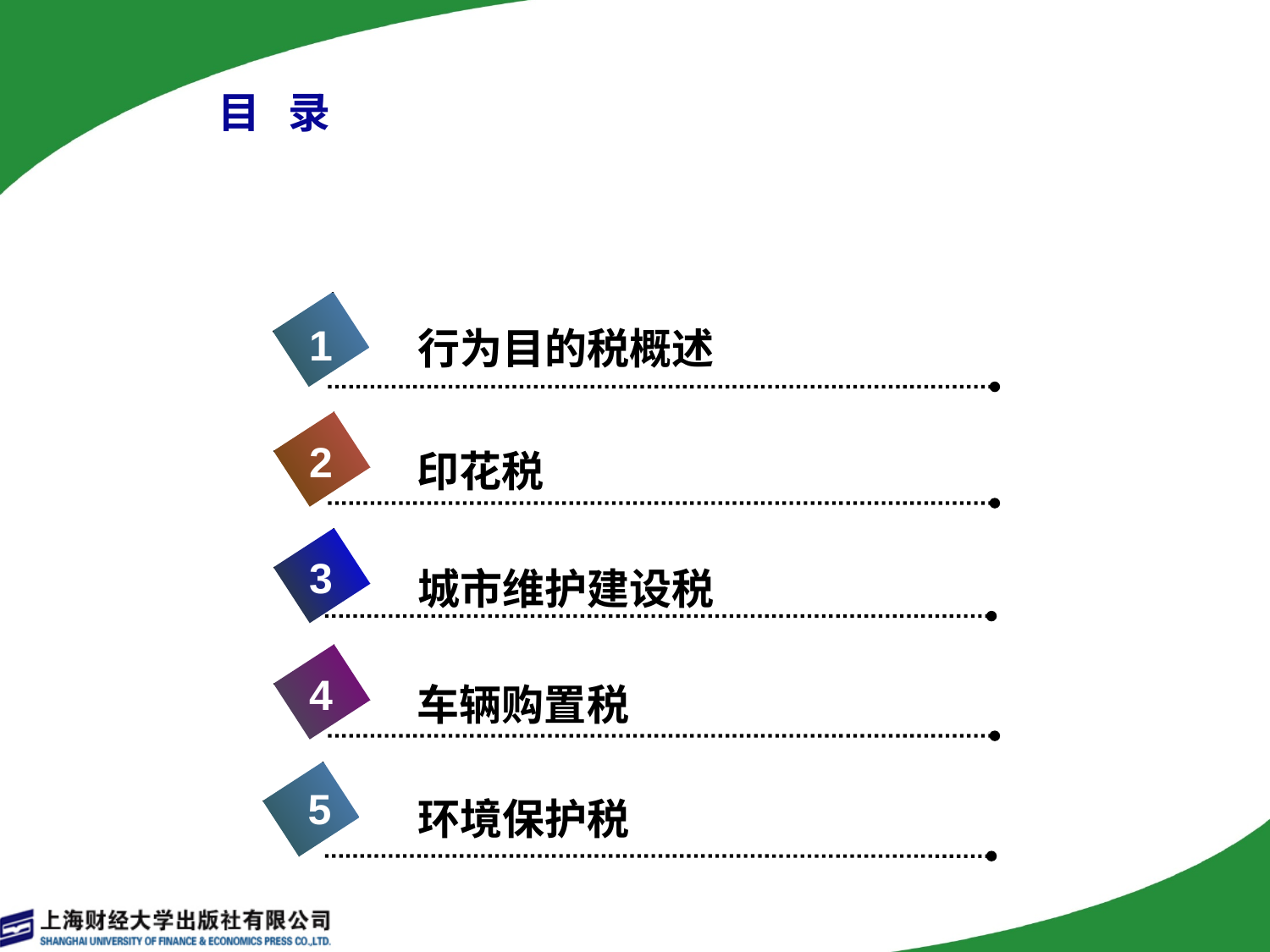

# 目   录

1
行为目的税概述

2
印花税

3
城市维护建设税

4
车辆购置税

5
环境保护税